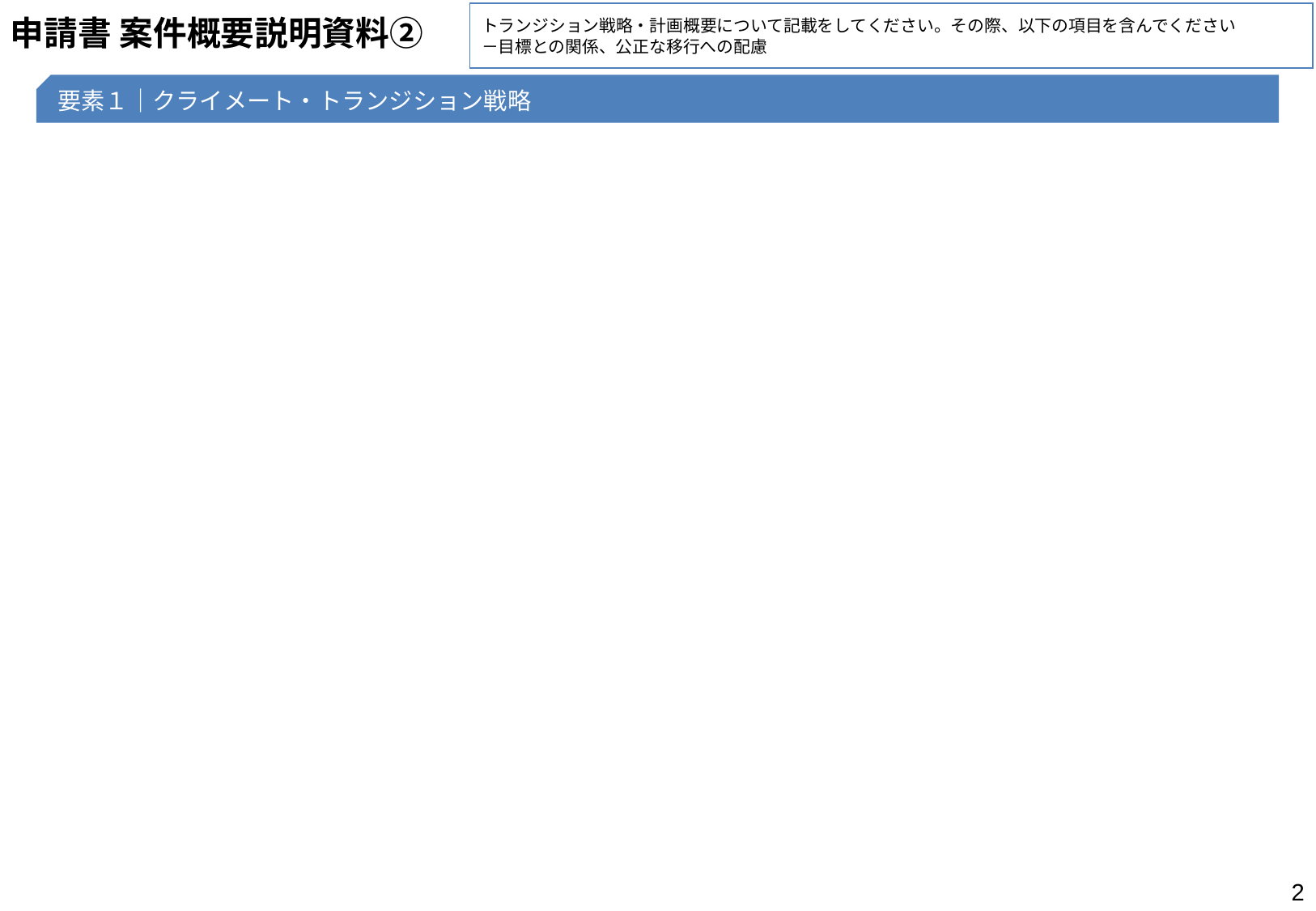

トランジション戦略・計画概要について記載をしてください。その際、以下の項目を含んでください
－目標との関係、公正な移行への配慮
# 申請書 案件概要説明資料②
要素１｜クライメート・トランジション戦略
2